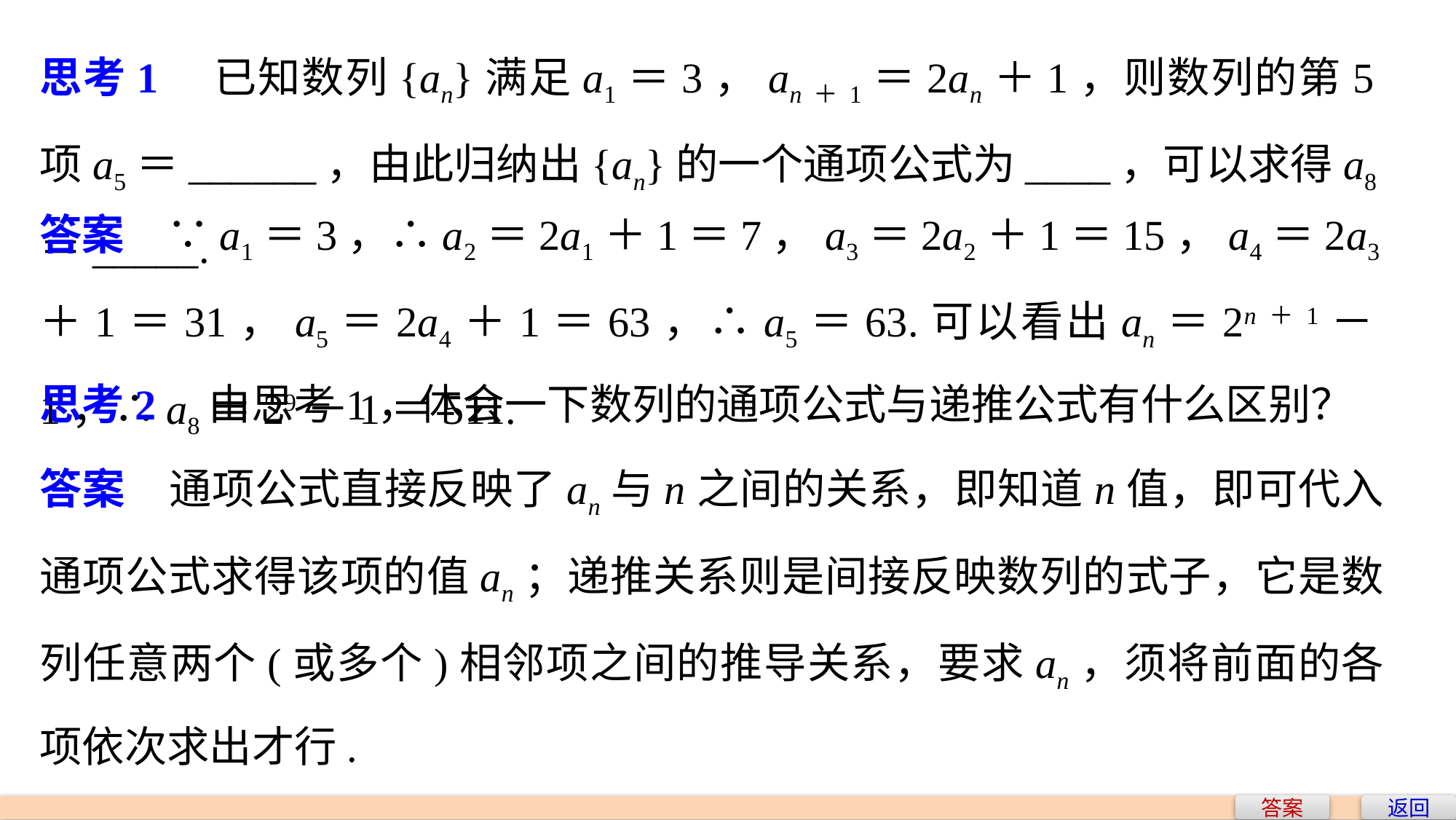

思考1　已知数列{an}满足a1＝3，an＋1＝2an＋1，则数列的第5项a5＝______，由此归纳出{an}的一个通项公式为____，可以求得a8＝_____.
答案　∵a1＝3，∴a2＝2a1＋1＝7，a3＝2a2＋1＝15，a4＝2a3＋1＝31，a5＝2a4＋1＝63，∴a5＝63.可以看出an＝2n＋1－1，∴a8＝29－1＝511.
思考2　由思考1，体会一下数列的通项公式与递推公式有什么区别？
答案　通项公式直接反映了an与n之间的关系，即知道n值，即可代入通项公式求得该项的值an；递推关系则是间接反映数列的式子，它是数列任意两个(或多个)相邻项之间的推导关系，要求an，须将前面的各项依次求出才行.
答案
返回